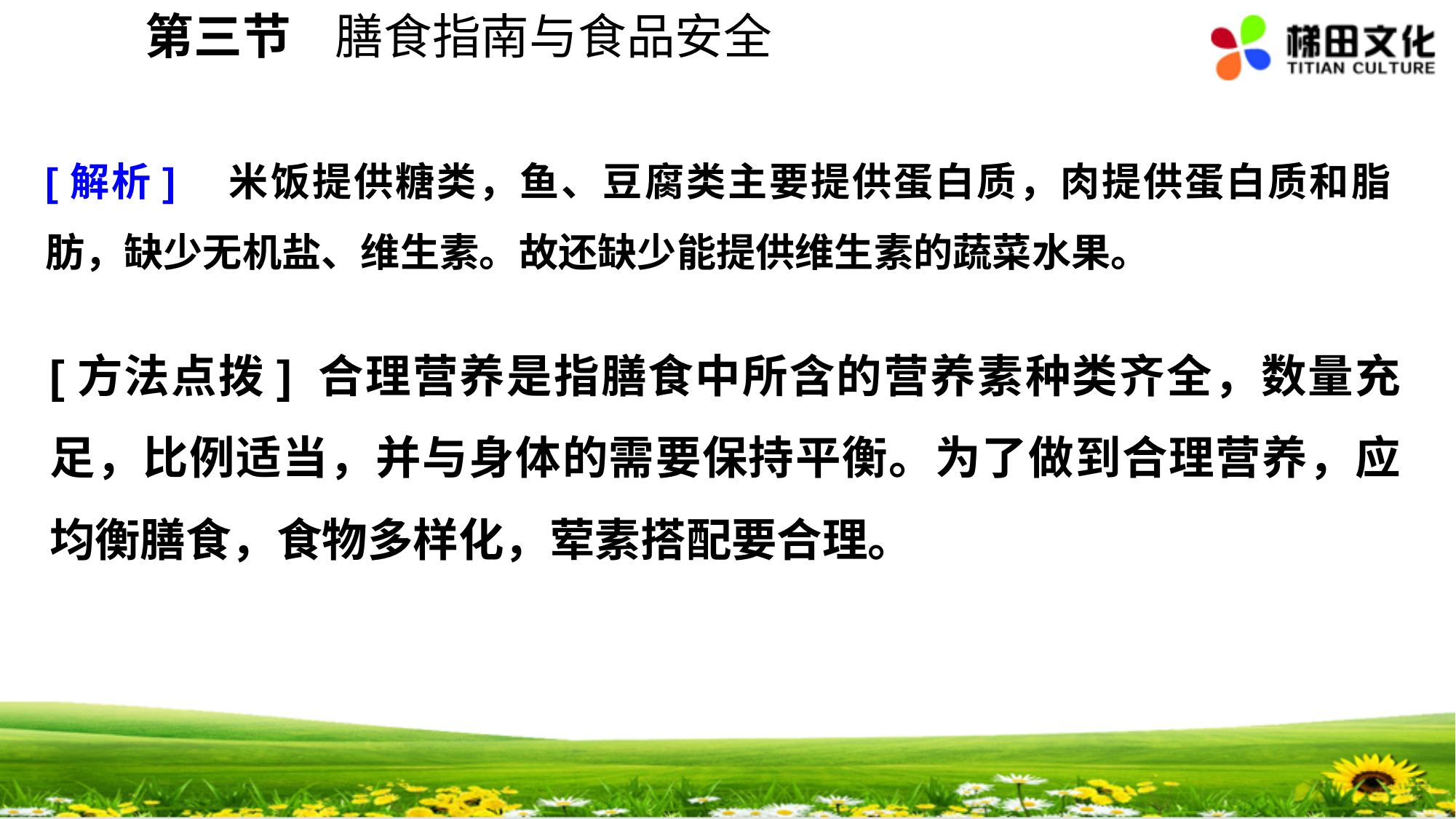

第三节    膳食指南与食品安全
[解析]　米饭提供糖类，鱼、豆腐类主要提供蛋白质，肉提供蛋白质和脂肪，缺少无机盐、维生素。故还缺少能提供维生素的蔬菜水果。
[方法点拨] 合理营养是指膳食中所含的营养素种类齐全，数量充足，比例适当，并与身体的需要保持平衡。为了做到合理营养，应均衡膳食，食物多样化，荤素搭配要合理。